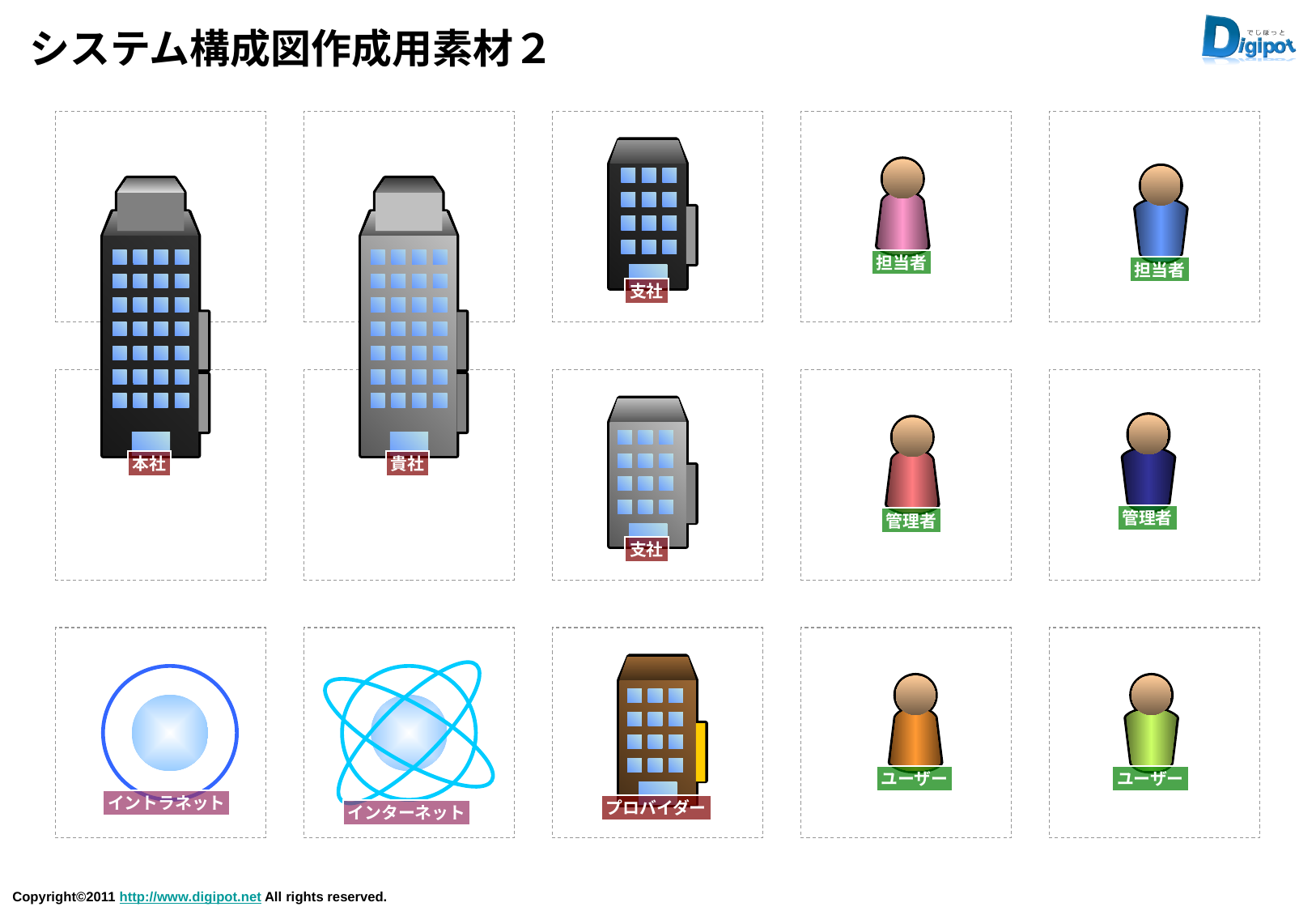

# システム構成図作成用素材２

担当者
担当者
支社

本社
貴社
管理者
管理者
支社

ユーザー
ユーザー
イントラネット
プロバイダー
インターネット